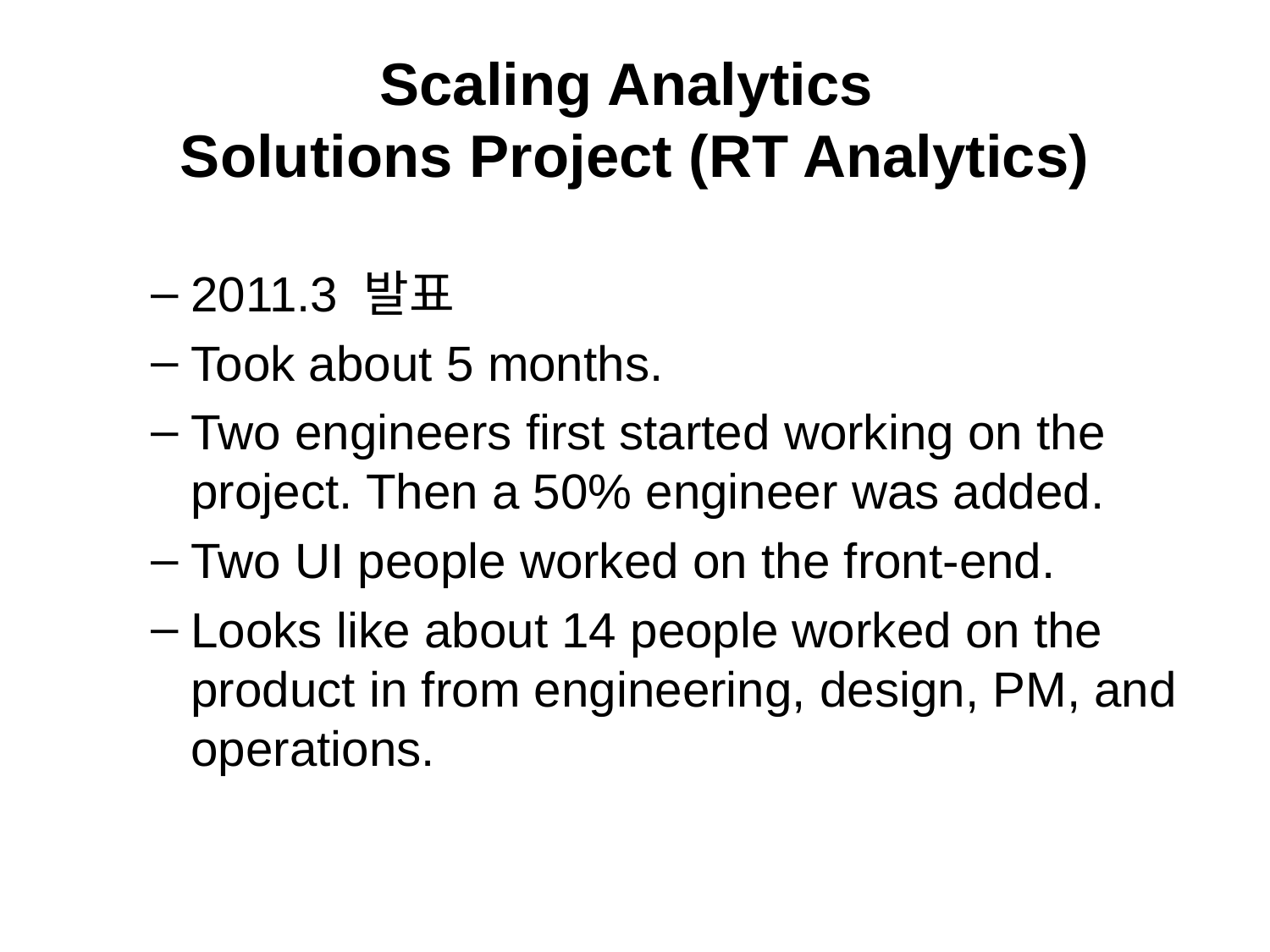

# Scaling Analytics Solutions Project (RT Analytics)
2011.3 발표
Took about 5 months.
Two engineers first started working on the project. Then a 50% engineer was added.
Two UI people worked on the front-end.
Looks like about 14 people worked on the product in from engineering, design, PM, and operations.